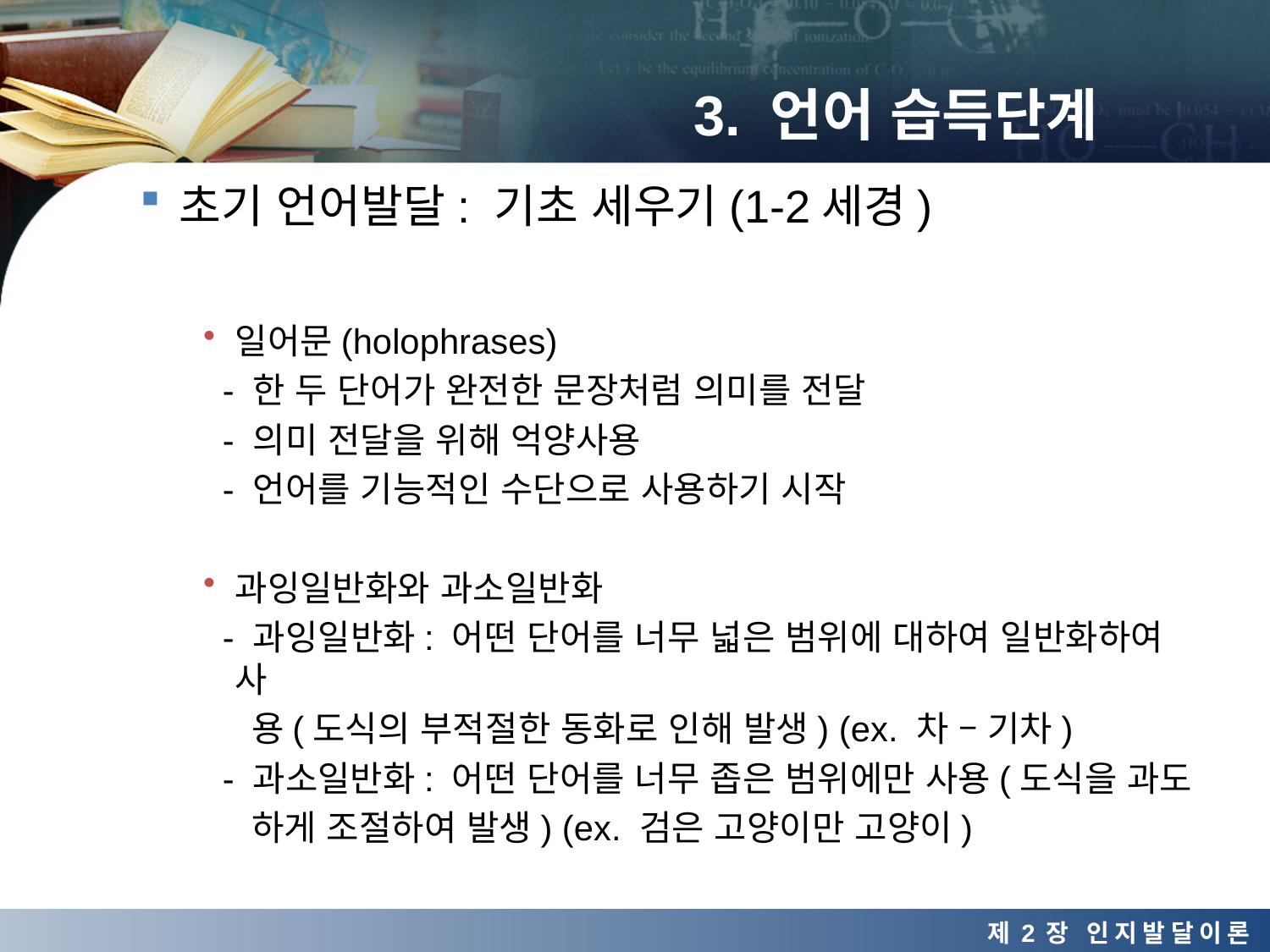

# 3. 언어 습득단계
초기 언어발달: 기초 세우기(1-2세경)

일어문(holophrases)
  - 한 두 단어가 완전한 문장처럼 의미를 전달
  - 의미 전달을 위해 억양사용
  - 언어를 기능적인 수단으로 사용하기 시작

과잉일반화와 과소일반화
  - 과잉일반화: 어떤 단어를 너무 넓은 범위에 대하여 일반화하여 사
    용(도식의 부적절한 동화로 인해 발생) (ex. 차 – 기차)
  - 과소일반화: 어떤 단어를 너무 좁은 범위에만 사용(도식을 과도
    하게 조절하여 발생) (ex. 검은 고양이만 고양이)